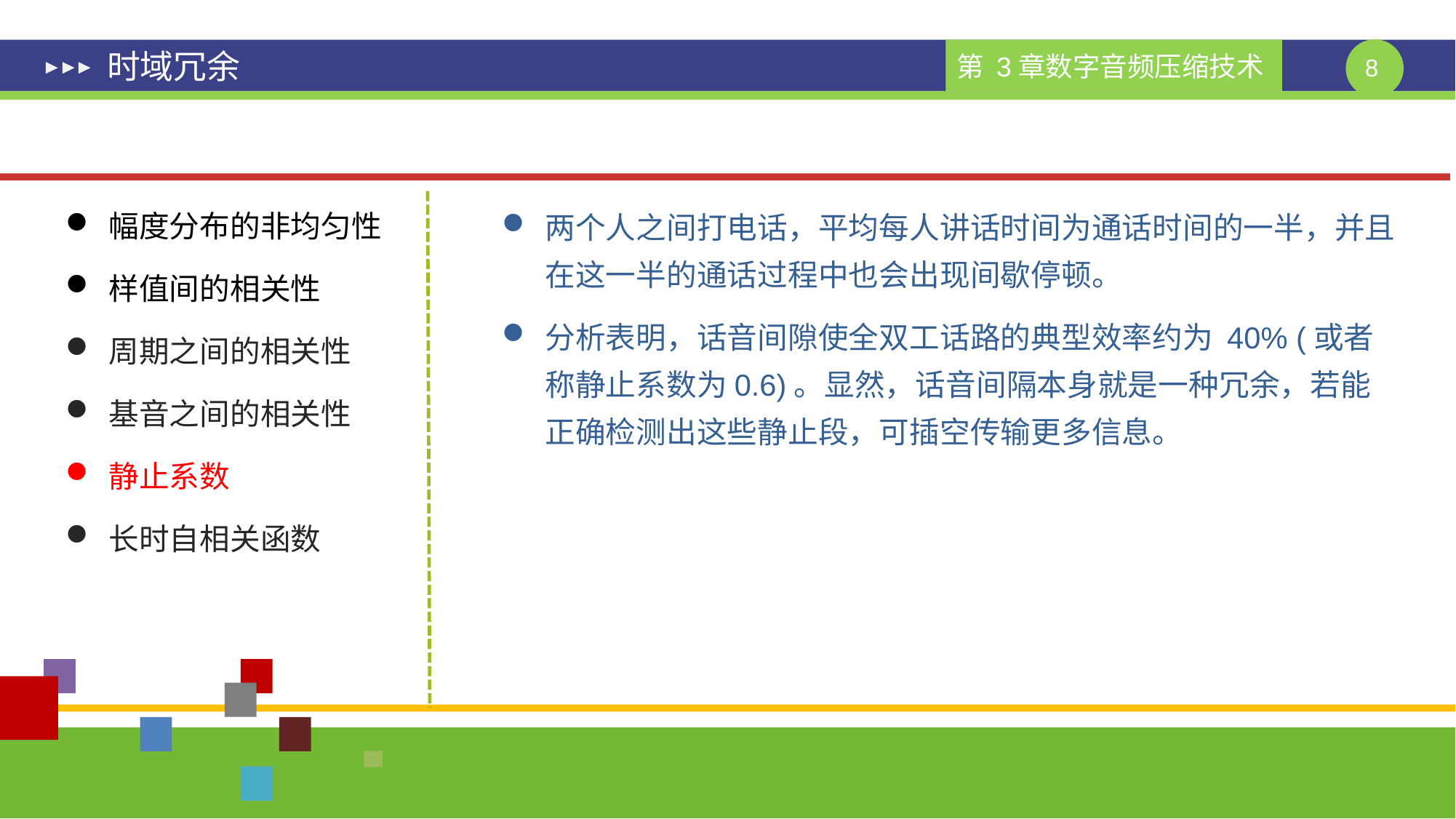

# 时域冗余

幅度分布的非均匀性
样值间的相关性
周期之间的相关性
基音之间的相关性
静止系数
长时自相关函数
两个人之间打电话，平均每人讲话时间为通话时间的一半，并且在这一半的通话过程中也会出现间歇停顿。
分析表明，话音间隙使全双工话路的典型效率约为 40% (或者称静止系数为0.6)。显然，话音间隔本身就是一种冗余，若能正确检测出这些静止段，可插空传输更多信息。